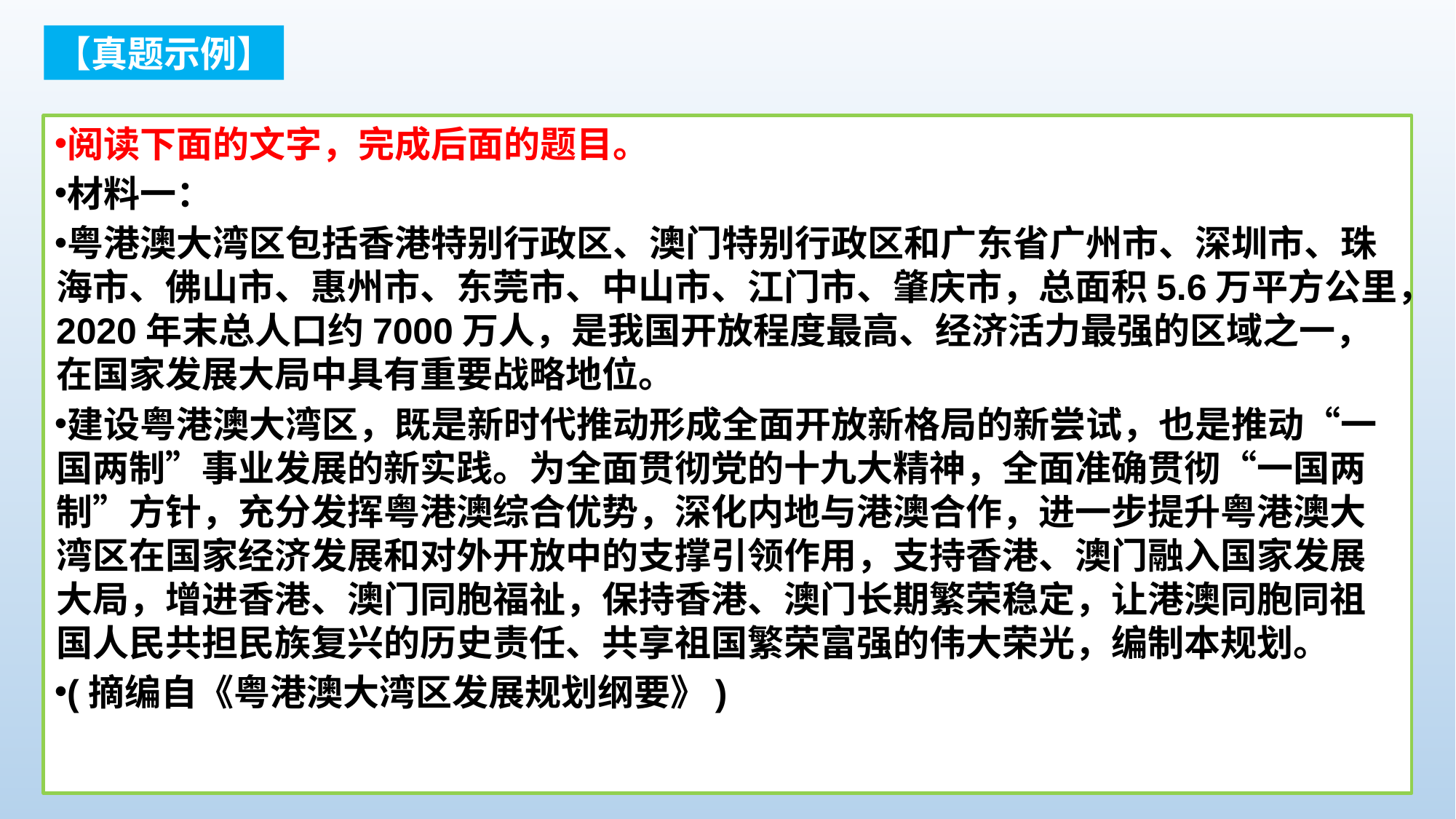

【真题示例】
阅读下面的文字，完成后面的题目。
材料一：
粤港澳大湾区包括香港特别行政区、澳门特别行政区和广东省广州市、深圳市、珠海市、佛山市、惠州市、东莞市、中山市、江门市、肇庆市，总面积5.6万平方公里，2020年末总人口约7000万人，是我国开放程度最高、经济活力最强的区域之一，在国家发展大局中具有重要战略地位。
建设粤港澳大湾区，既是新时代推动形成全面开放新格局的新尝试，也是推动“一国两制”事业发展的新实践。为全面贯彻党的十九大精神，全面准确贯彻“一国两制”方针，充分发挥粤港澳综合优势，深化内地与港澳合作，进一步提升粤港澳大湾区在国家经济发展和对外开放中的支撑引领作用，支持香港、澳门融入国家发展大局，增进香港、澳门同胞福祉，保持香港、澳门长期繁荣稳定，让港澳同胞同祖国人民共担民族复兴的历史责任、共享祖国繁荣富强的伟大荣光，编制本规划。
(摘编自《粤港澳大湾区发展规划纲要》)